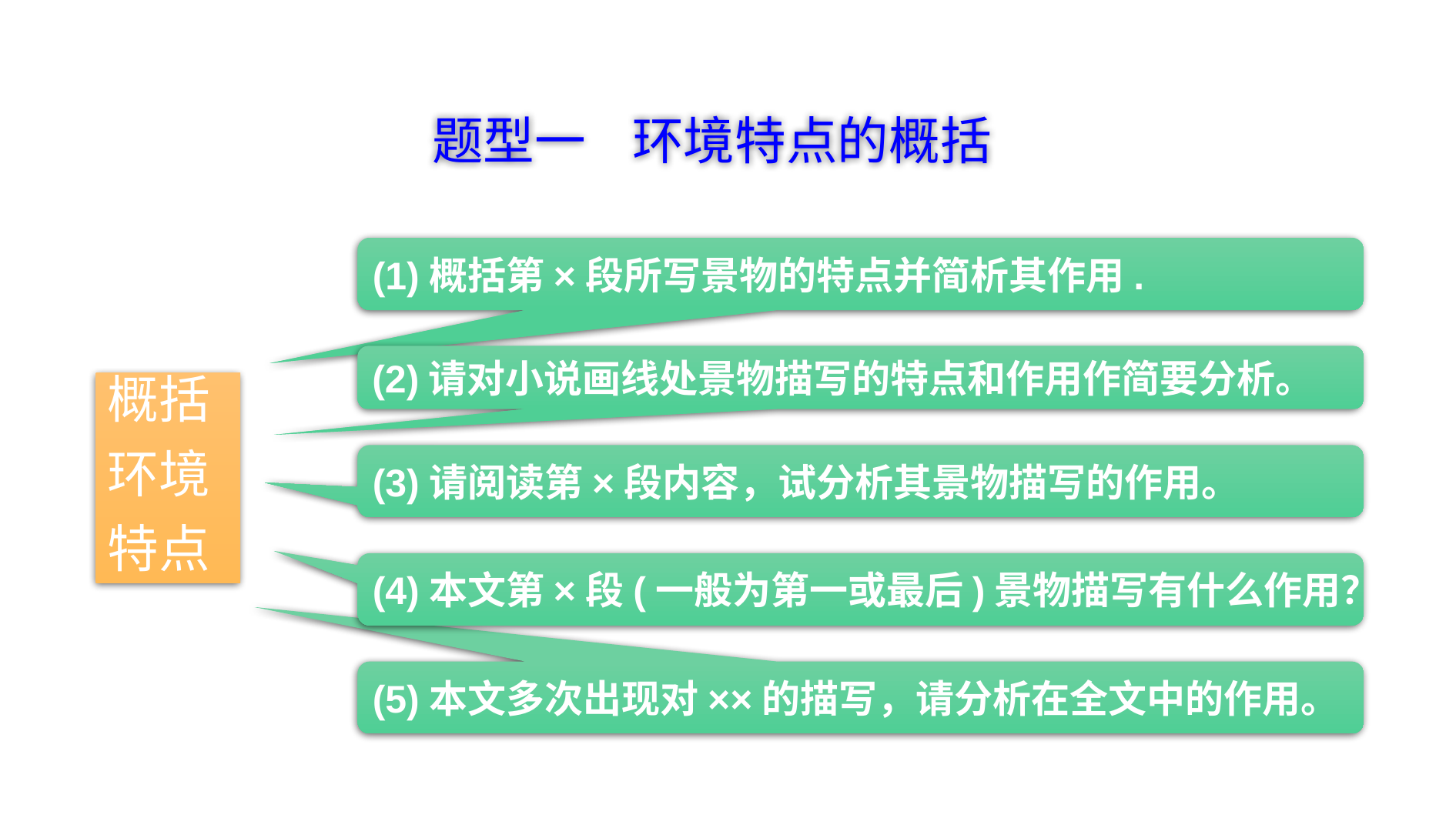

题型一    环境特点的概括
(1)概括第×段所写景物的特点并简析其作用.
(2)请对小说画线处景物描写的特点和作用作简要分析。
概括
环境
特点
(3)请阅读第×段内容，试分析其景物描写的作用。
(4)本文第×段(一般为第一或最后)景物描写有什么作用？
(5)本文多次出现对××的描写，请分析在全文中的作用。